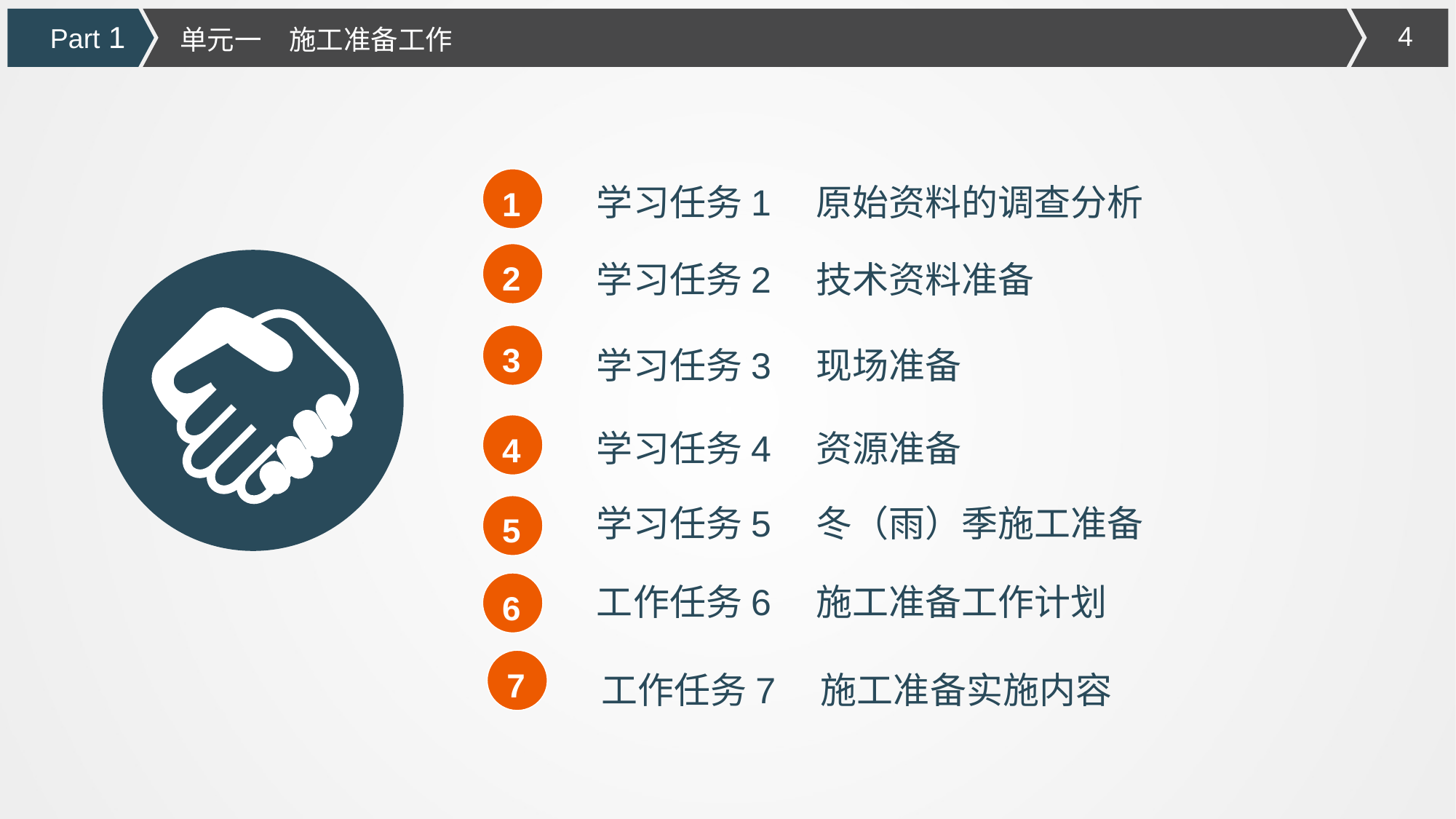

Part 1
单元一　施工准备工作
1
学习任务1　原始资料的调查分析
2

学习任务2　技术资料准备
3
学习任务3　现场准备
4
学习任务4　资源准备
学习任务5　冬（雨）季施工准备
5
6
工作任务6　施工准备工作计划
7
工作任务7　施工准备实施内容